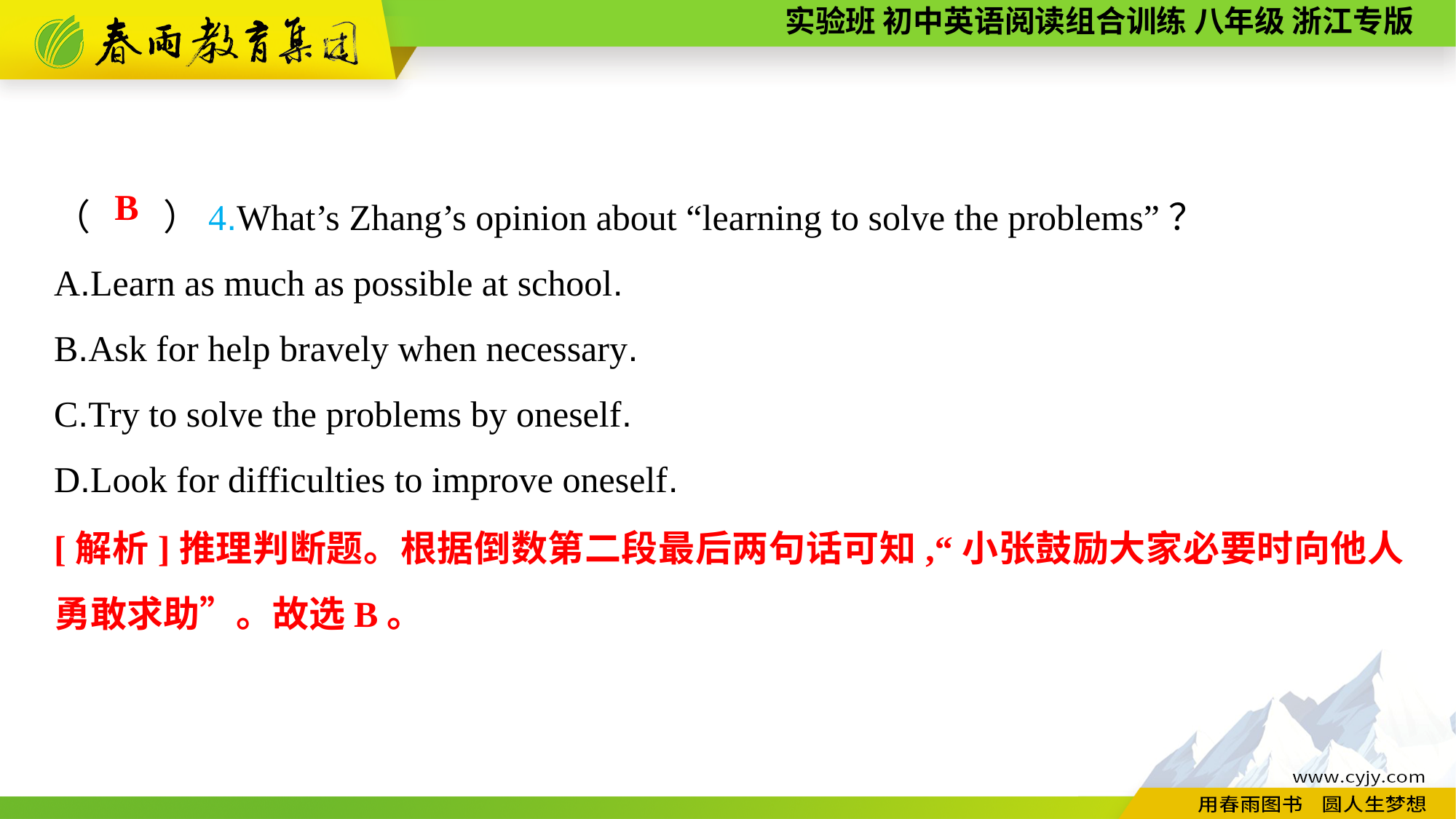

（　　）4.What’s Zhang’s opinion about “learning to solve the problems”？
A.Learn as much as possible at school.
B.Ask for help bravely when necessary.
C.Try to solve the problems by oneself.
D.Look for difficulties to improve oneself.
B
[解析]推理判断题。根据倒数第二段最后两句话可知,“小张鼓励大家必要时向他人勇敢求助”。故选B。